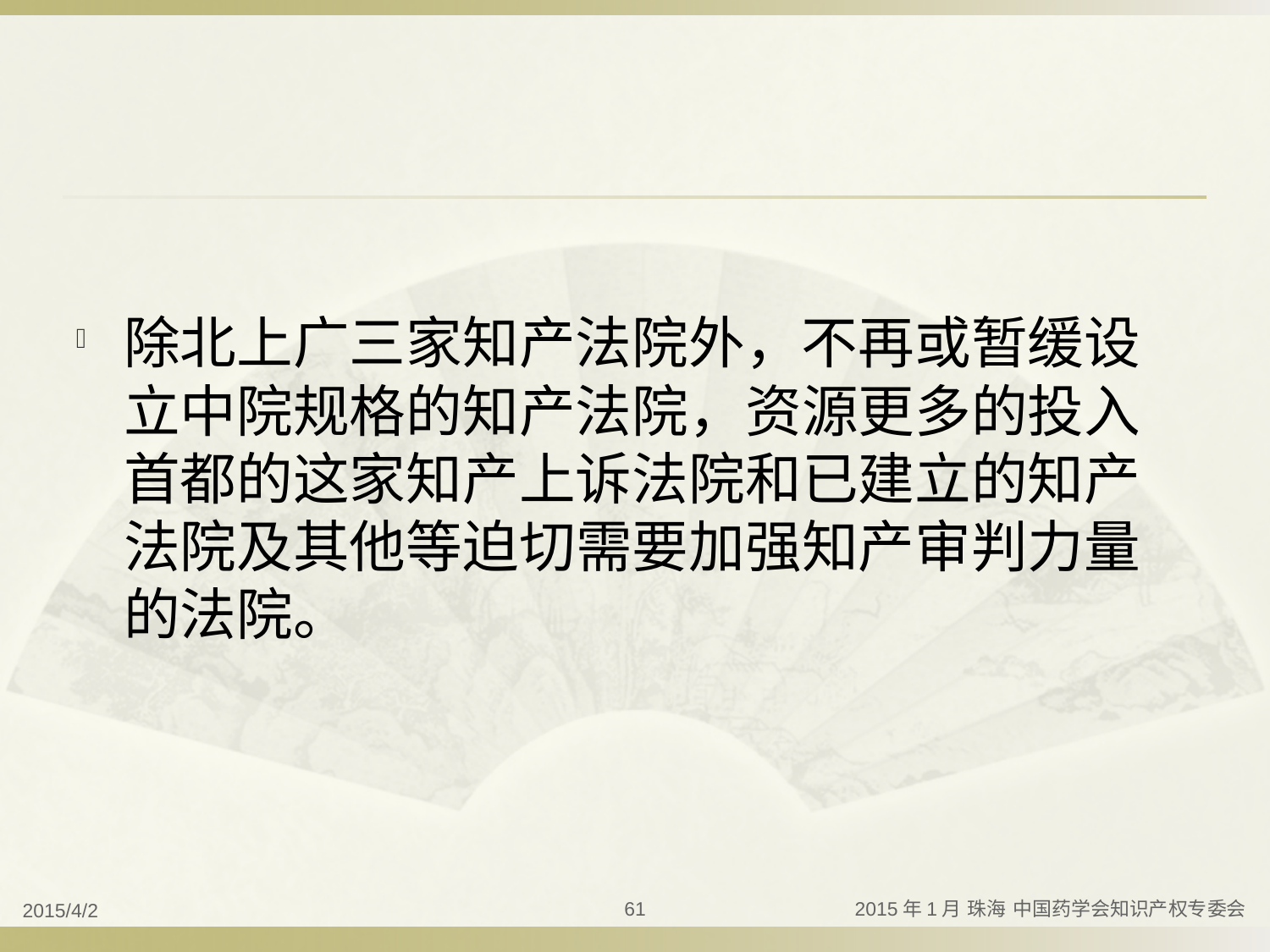

#

除北上广三家知产法院外，不再或暂缓设立中院规格的知产法院，资源更多的投入首都的这家知产上诉法院和已建立的知产法院及其他等迫切需要加强知产审判力量的法院。
2015/4/2
61
2015年1月 珠海 中国药学会知识产权专委会